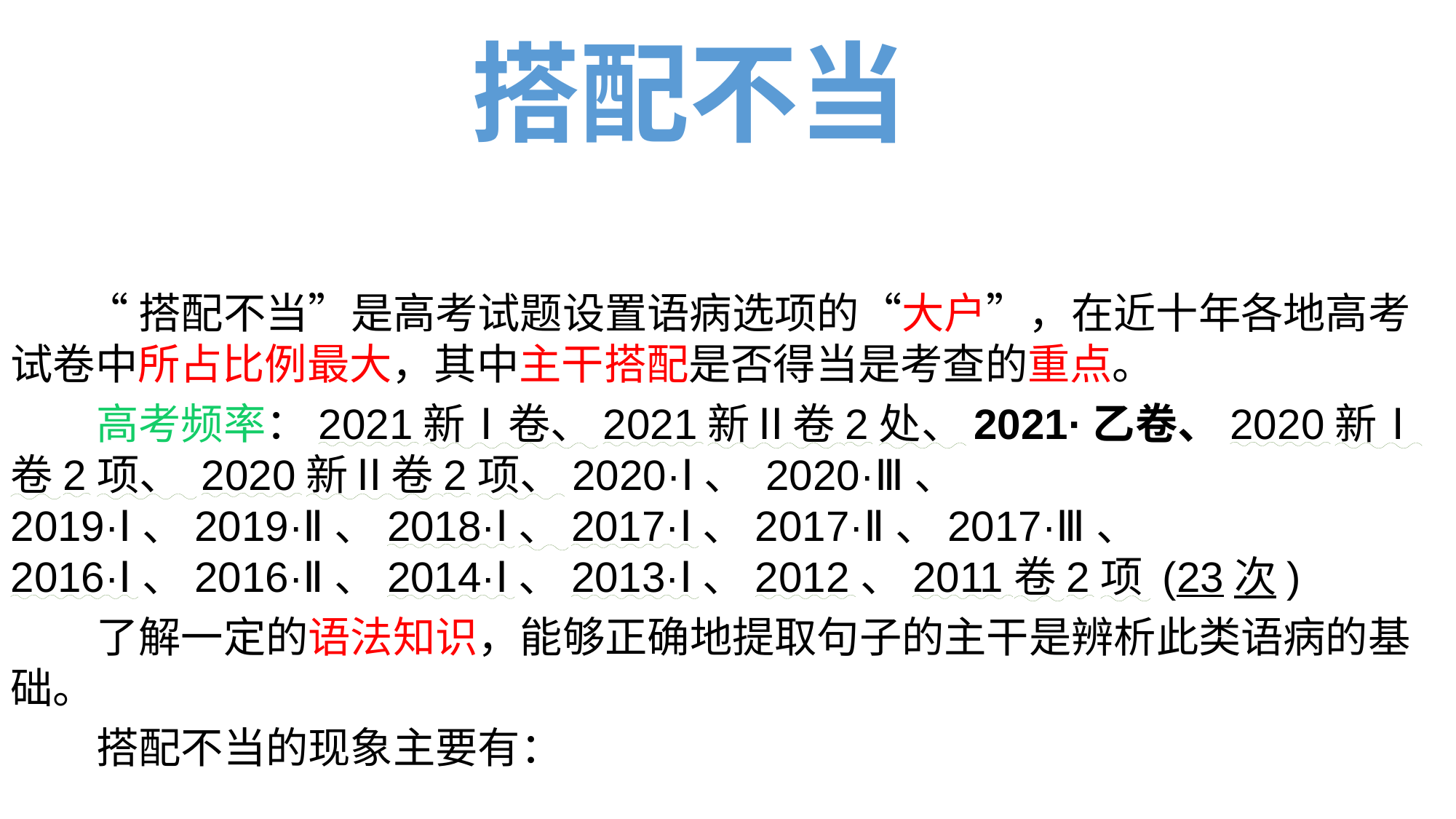

搭配不当
        “搭配不当”是高考试题设置语病选项的“大户”，在近十年各地高考试卷中所占比例最大，其中主干搭配是否得当是考查的重点。
        高考频率：2021新Ⅰ卷、2021新Ⅱ卷2处、2021·乙卷、2020新Ⅰ卷2项、 2020新Ⅱ卷2项、2020·Ⅰ、 2020·Ⅲ、 2019·Ⅰ、2019·Ⅱ、2018·Ⅰ、2017·Ⅰ、2017·Ⅱ、2017·Ⅲ、 2016·Ⅰ、2016·Ⅱ、2014·Ⅰ、2013·Ⅰ、2012、2011卷2项 (23次)
        了解一定的语法知识，能够正确地提取句子的主干是辨析此类语病的基础。
        搭配不当的现象主要有：